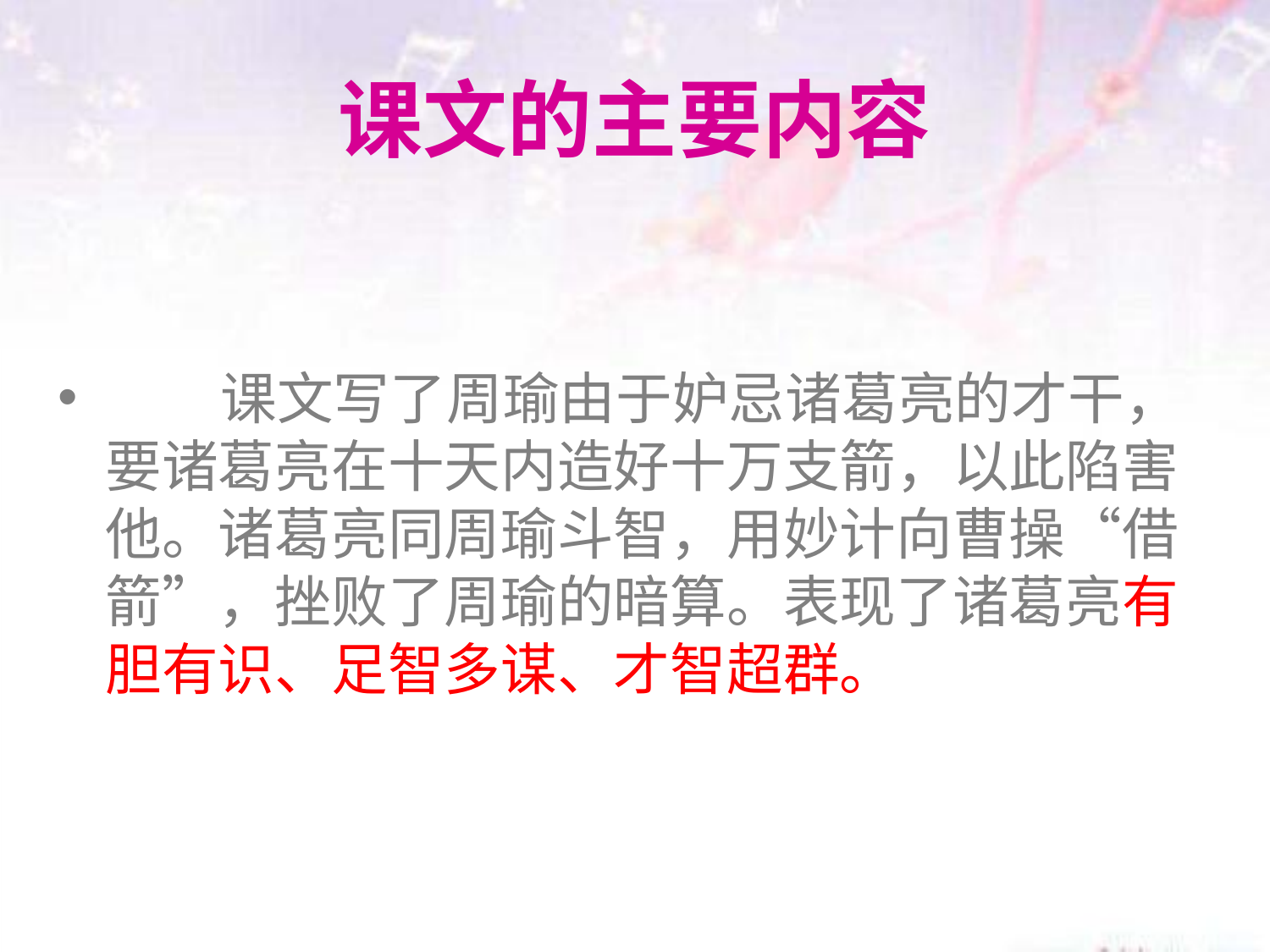

# 课文的主要内容
        课文写了周瑜由于妒忌诸葛亮的才干，要诸葛亮在十天内造好十万支箭，以此陷害他。诸葛亮同周瑜斗智，用妙计向曹操“借箭”，挫败了周瑜的暗算。表现了诸葛亮有胆有识、足智多谋、才智超群。